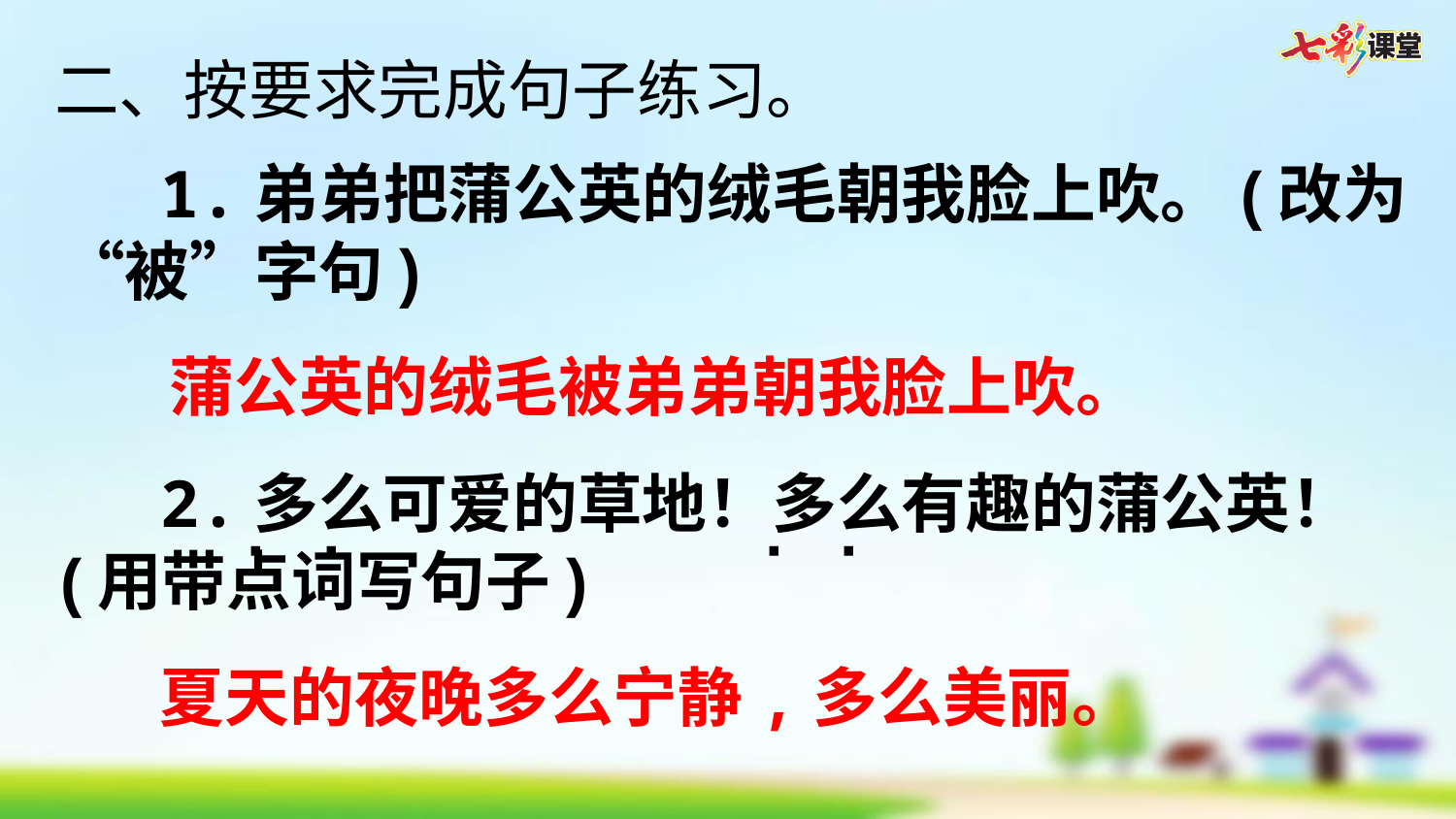

二、按要求完成句子练习。
1.弟弟把蒲公英的绒毛朝我脸上吹。(改为“被”字句)

2.多么可爱的草地！多么有趣的蒲公英！(用带点词写句子)
蒲公英的绒毛被弟弟朝我脸上吹。
·   ·
·   ·
夏天的夜晚多么宁静,多么美丽。